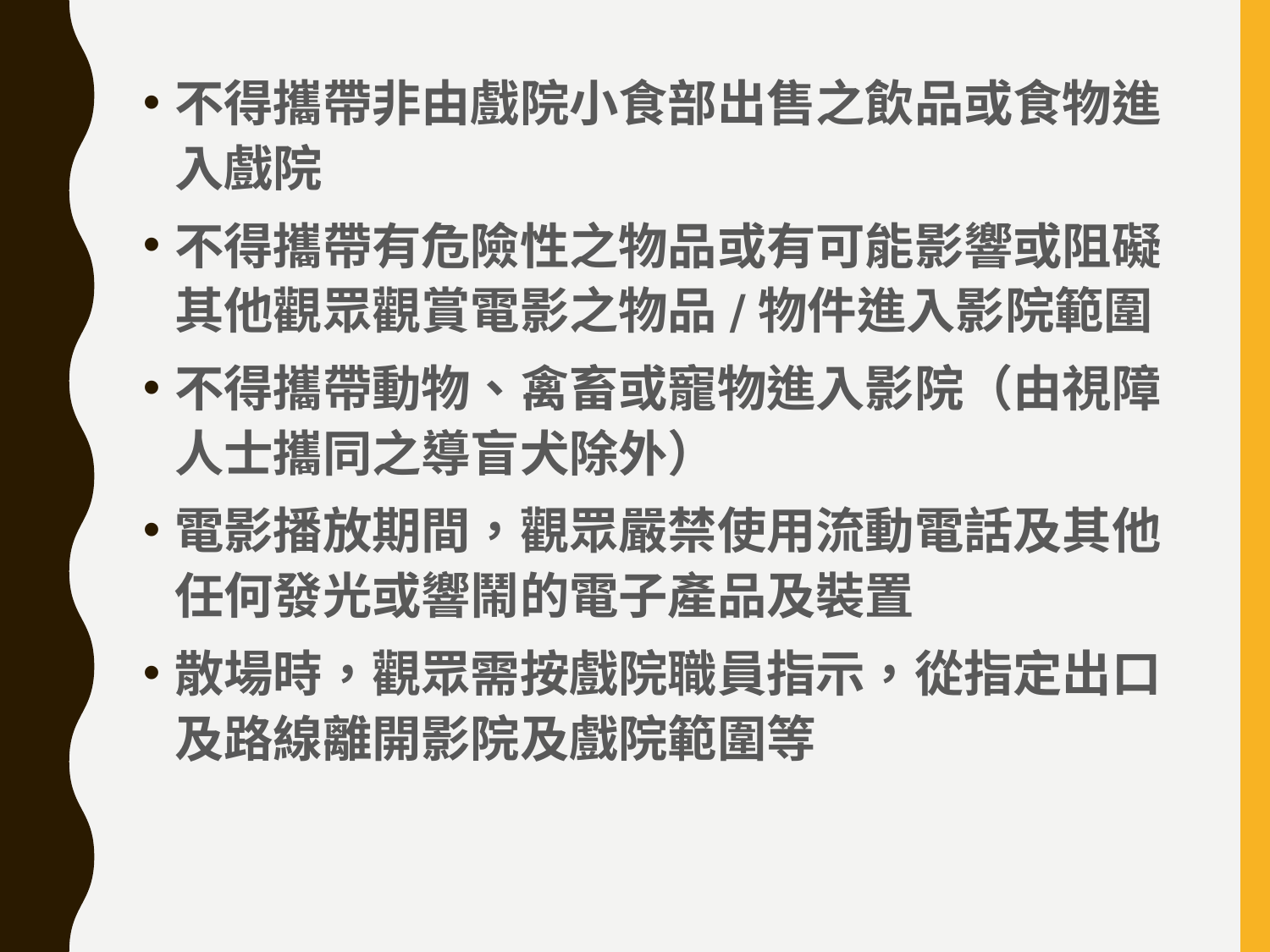

不得攜帶非由戲院小食部出售之飲品或食物進入戲院
不得攜帶有危險性之物品或有可能影響或阻礙其他觀眾觀賞電影之物品/物件進入影院範圍
不得攜帶動物、禽畜或寵物進入影院（由視障人士攜同之導盲犬除外）
電影播放期間，觀眾嚴禁使用流動電話及其他任何發光或響鬧的電子產品及裝置
散場時，觀眾需按戲院職員指示，從指定出口及路線離開影院及戲院範圍等